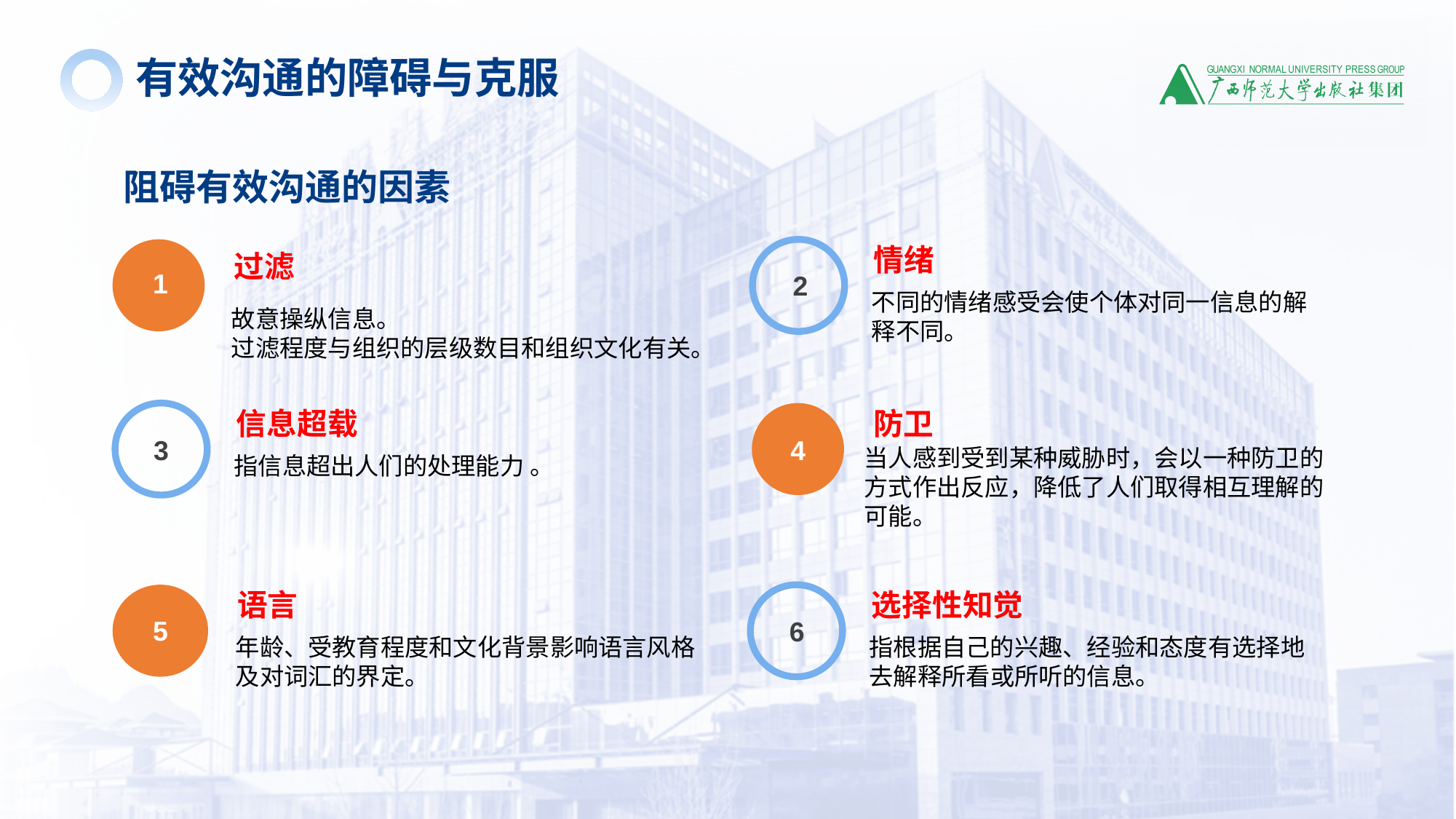

有效沟通的障碍与克服

阻碍有效沟通的因素
情绪
不同的情绪感受会使个体对同一信息的解释不同。

2
过滤
故意操纵信息。
过滤程度与组织的层级数目和组织文化有关。

1
信息超载
指信息超出人们的处理能力 。

3
防卫
当人感到受到某种威胁时，会以一种防卫的方式作出反应，降低了人们取得相互理解的可能。

4
语言
年龄、受教育程度和文化背景影响语言风格及对词汇的界定。

5
选择性知觉
指根据自己的兴趣、经验和态度有选择地去解释所看或所听的信息。

6